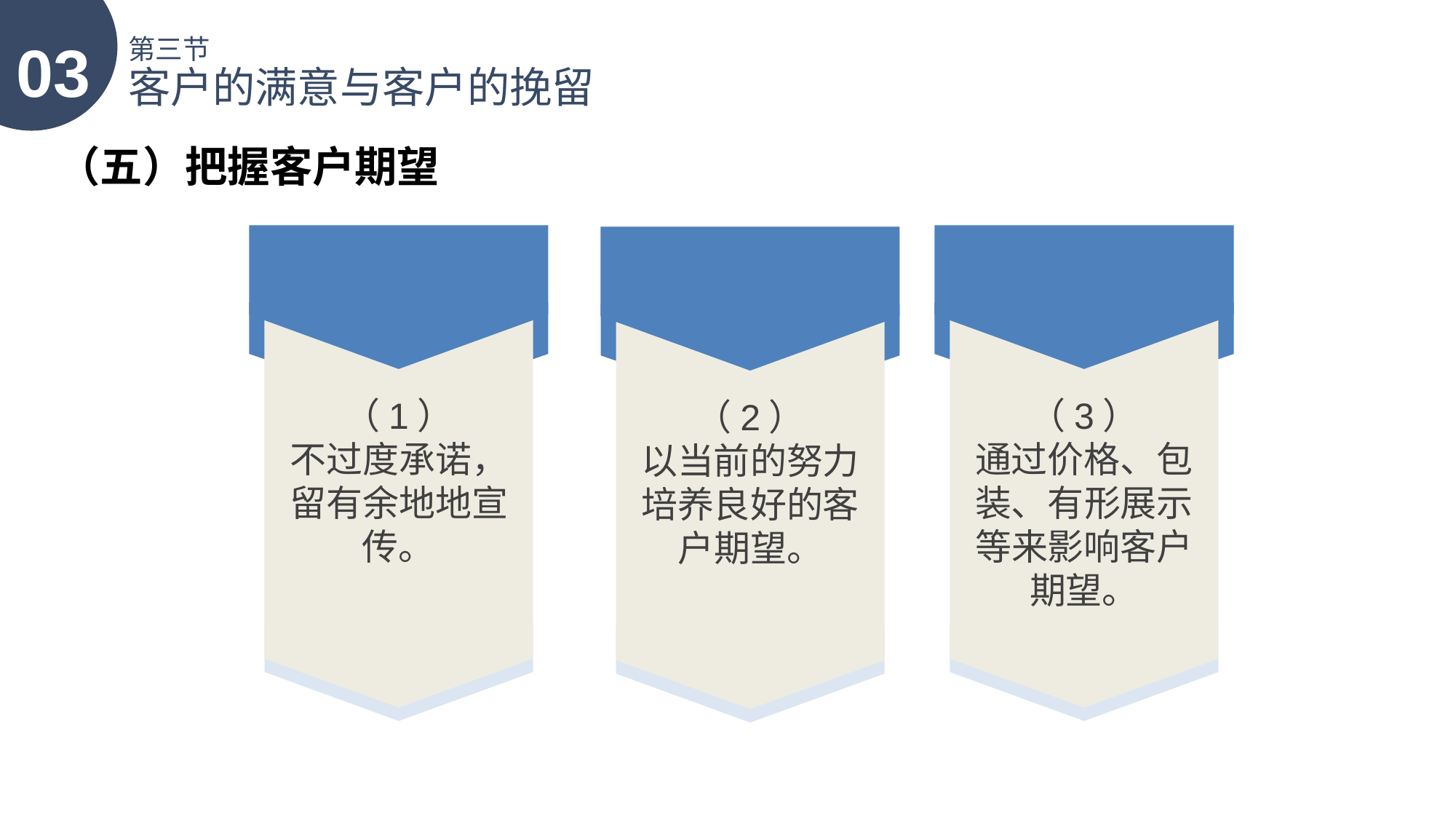

03
第三节
客户的满意与客户的挽留
（五）把握客户期望

（1）
不过度承诺，留有余地地宣传。
（3）
通过价格、包装、有形展示等来影响客户期望。
（2）
以当前的努力培养良好的客户期望。